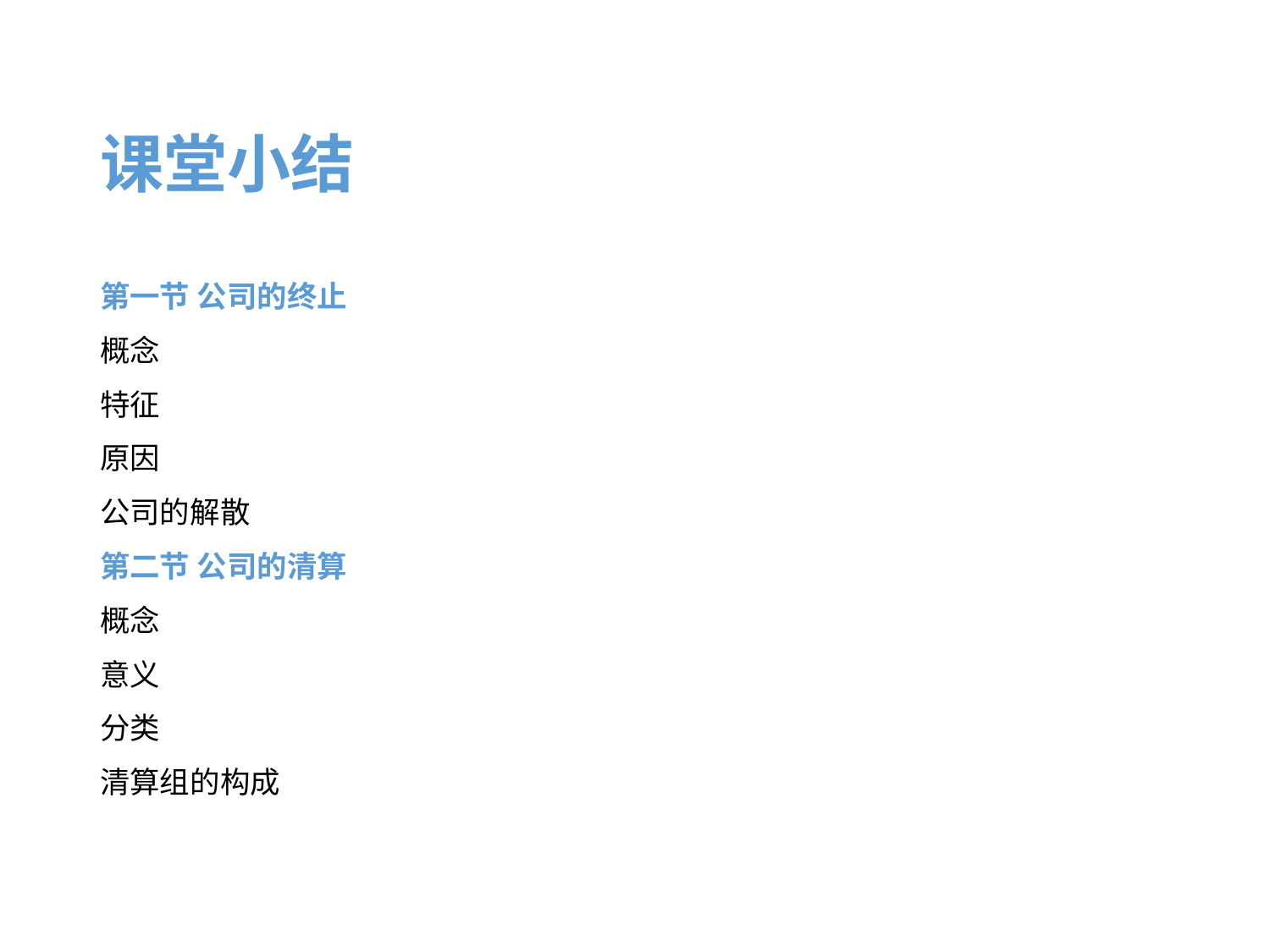

# 课堂小结
第一节 公司的终止
概念
特征
原因
公司的解散
第二节 公司的清算
概念
意义
分类
清算组的构成